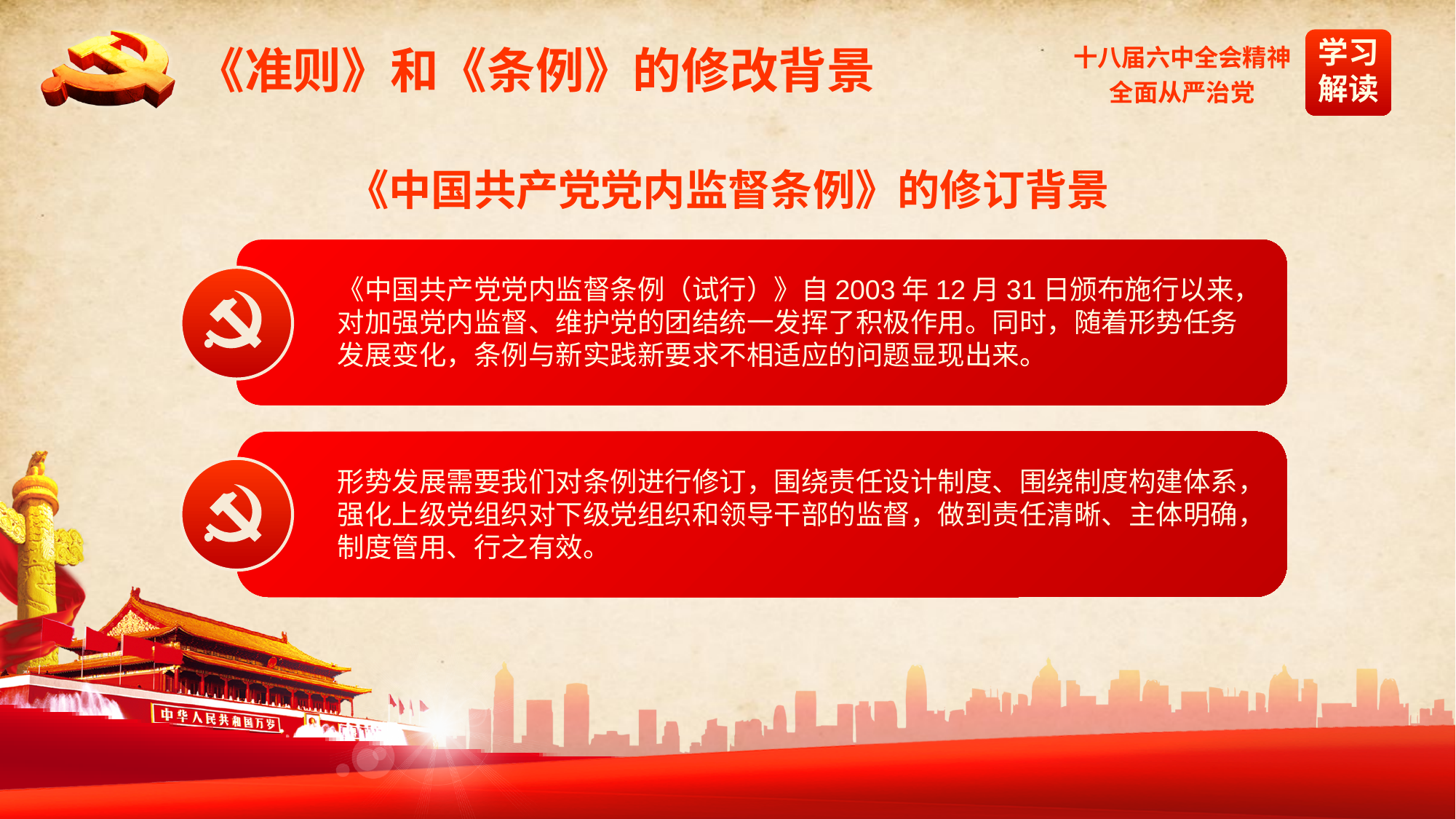

《准则》和《条例》的修改背景
《中国共产党党内监督条例》的修订背景

《中国共产党党内监督条例（试行）》自2003年12月31日颁布施行以来，对加强党内监督、维护党的团结统一发挥了积极作用。同时，随着形势任务发展变化，条例与新实践新要求不相适应的问题显现出来。

形势发展需要我们对条例进行修订，围绕责任设计制度、围绕制度构建体系，强化上级党组织对下级党组织和领导干部的监督，做到责任清晰、主体明确，制度管用、行之有效。